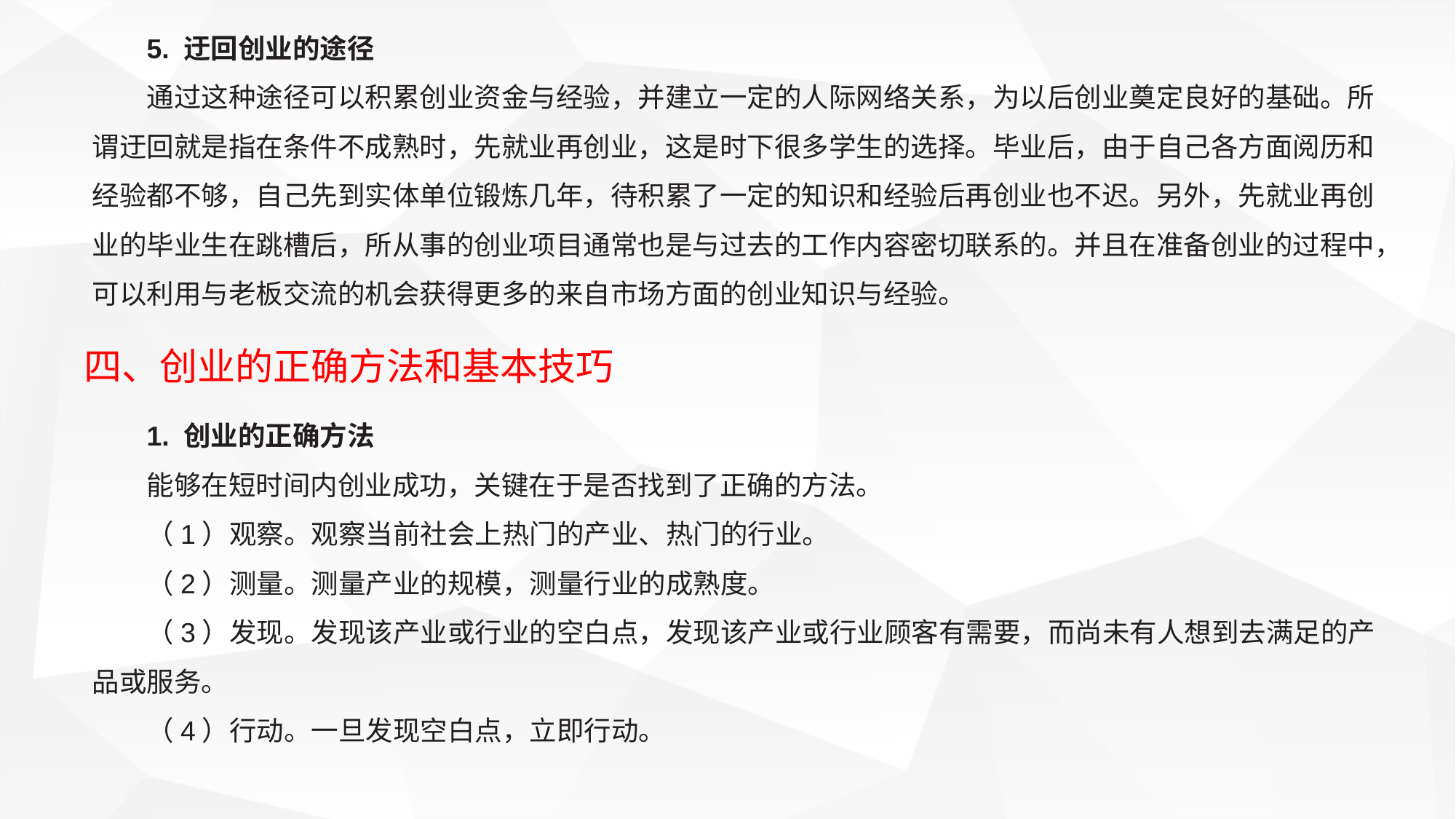

5. 迂回创业的途径
通过这种途径可以积累创业资金与经验，并建立一定的人际网络关系，为以后创业奠定良好的基础。所谓迂回就是指在条件不成熟时，先就业再创业，这是时下很多学生的选择。毕业后，由于自己各方面阅历和经验都不够，自己先到实体单位锻炼几年，待积累了一定的知识和经验后再创业也不迟。另外，先就业再创业的毕业生在跳槽后，所从事的创业项目通常也是与过去的工作内容密切联系的。并且在准备创业的过程中，可以利用与老板交流的机会获得更多的来自市场方面的创业知识与经验。
四、创业的正确方法和基本技巧
1. 创业的正确方法
能够在短时间内创业成功，关键在于是否找到了正确的方法。
（1）观察。观察当前社会上热门的产业、热门的行业。
（2）测量。测量产业的规模，测量行业的成熟度。
（3）发现。发现该产业或行业的空白点，发现该产业或行业顾客有需要，而尚未有人想到去满足的产品或服务。
（4）行动。一旦发现空白点，立即行动。